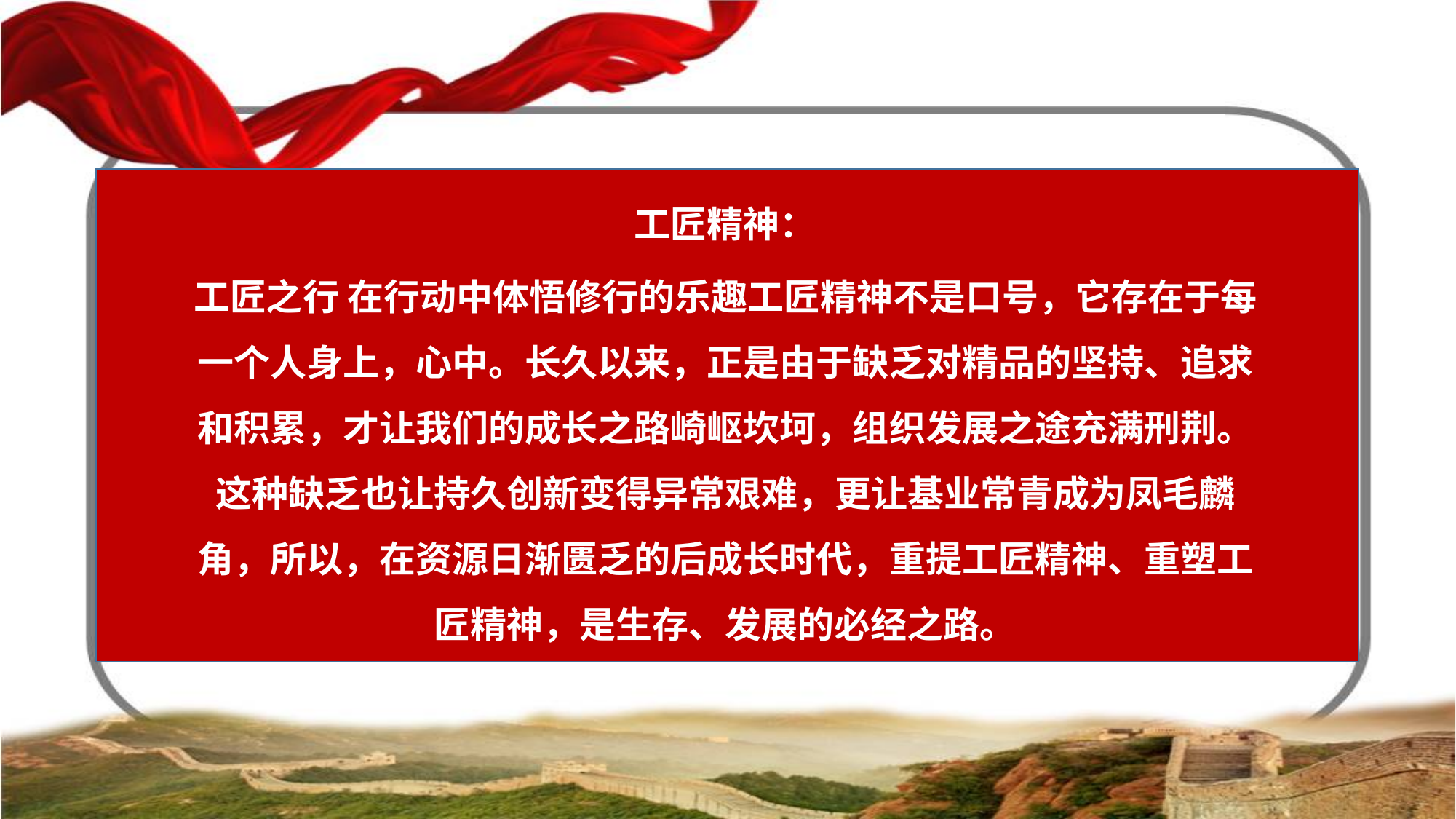

工匠精神：
工匠之行 在行动中体悟修行的乐趣工匠精神不是口号，它存在于每一个人身上，心中。长久以来，正是由于缺乏对精品的坚持、追求和积累，才让我们的成长之路崎岖坎坷，组织发展之途充满刑荆。这种缺乏也让持久创新变得异常艰难，更让基业常青成为凤毛麟角，所以，在资源日渐匮乏的后成长时代，重提工匠精神、重塑工匠精神，是生存、发展的必经之路。
一